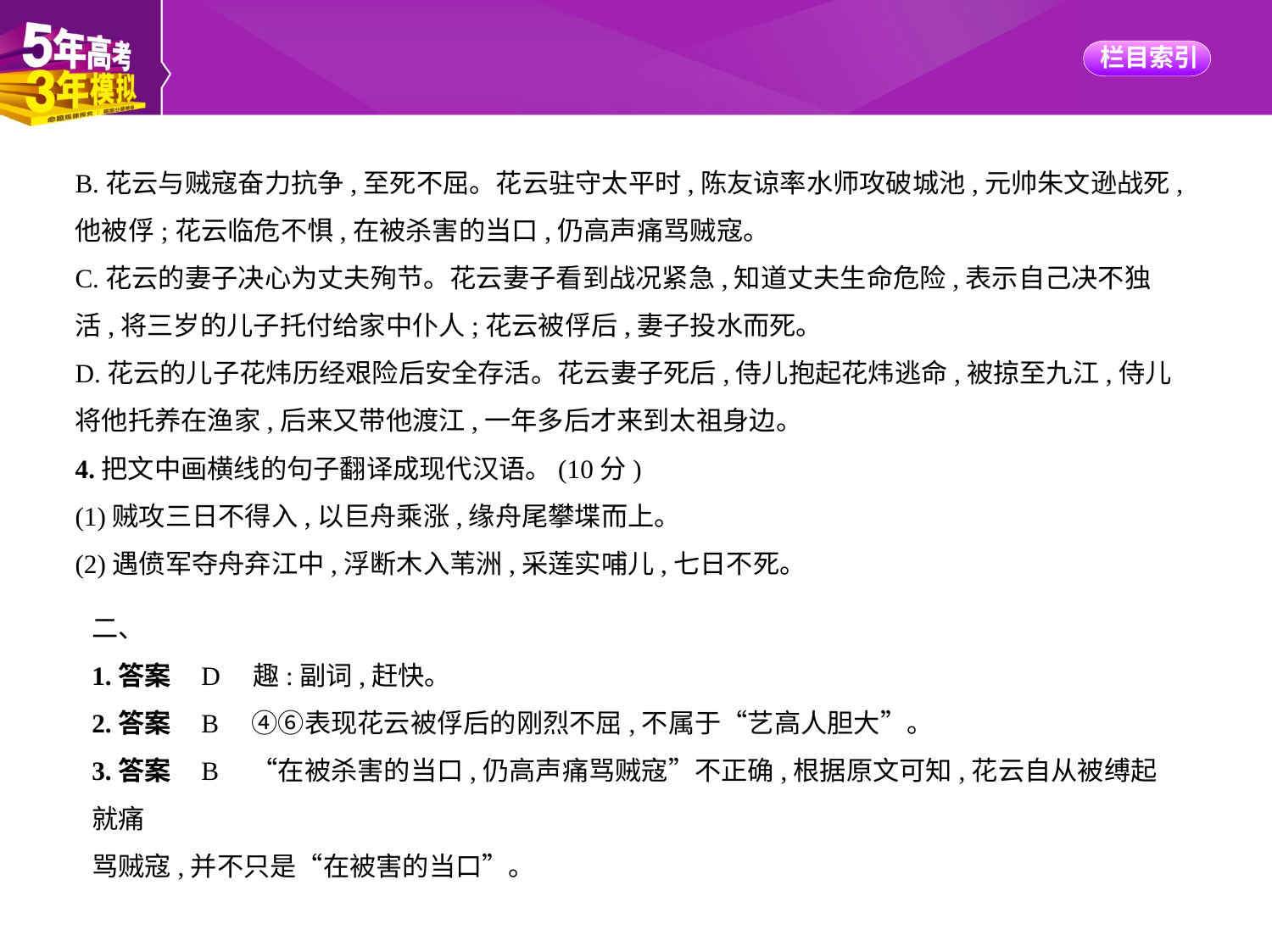

B.花云与贼寇奋力抗争,至死不屈。花云驻守太平时,陈友谅率水师攻破城池,元帅朱文逊战死,
他被俘;花云临危不惧,在被杀害的当口,仍高声痛骂贼寇。
C.花云的妻子决心为丈夫殉节。花云妻子看到战况紧急,知道丈夫生命危险,表示自己决不独
活,将三岁的儿子托付给家中仆人;花云被俘后,妻子投水而死。
D.花云的儿子花炜历经艰险后安全存活。花云妻子死后,侍儿抱起花炜逃命,被掠至九江,侍儿
将他托养在渔家,后来又带他渡江,一年多后才来到太祖身边。
4.把文中画横线的句子翻译成现代汉语。(10分)
(1)贼攻三日不得入,以巨舟乘涨,缘舟尾攀堞而上。
(2)遇偾军夺舟弃江中,浮断木入苇洲,采莲实哺儿,七日不死。
二、
1.答案    D　趣:副词,赶快。
2.答案    B　④⑥表现花云被俘后的刚烈不屈,不属于“艺高人胆大”。
3.答案    B　“在被杀害的当口,仍高声痛骂贼寇”不正确,根据原文可知,花云自从被缚起就痛
骂贼寇,并不只是“在被害的当口”。